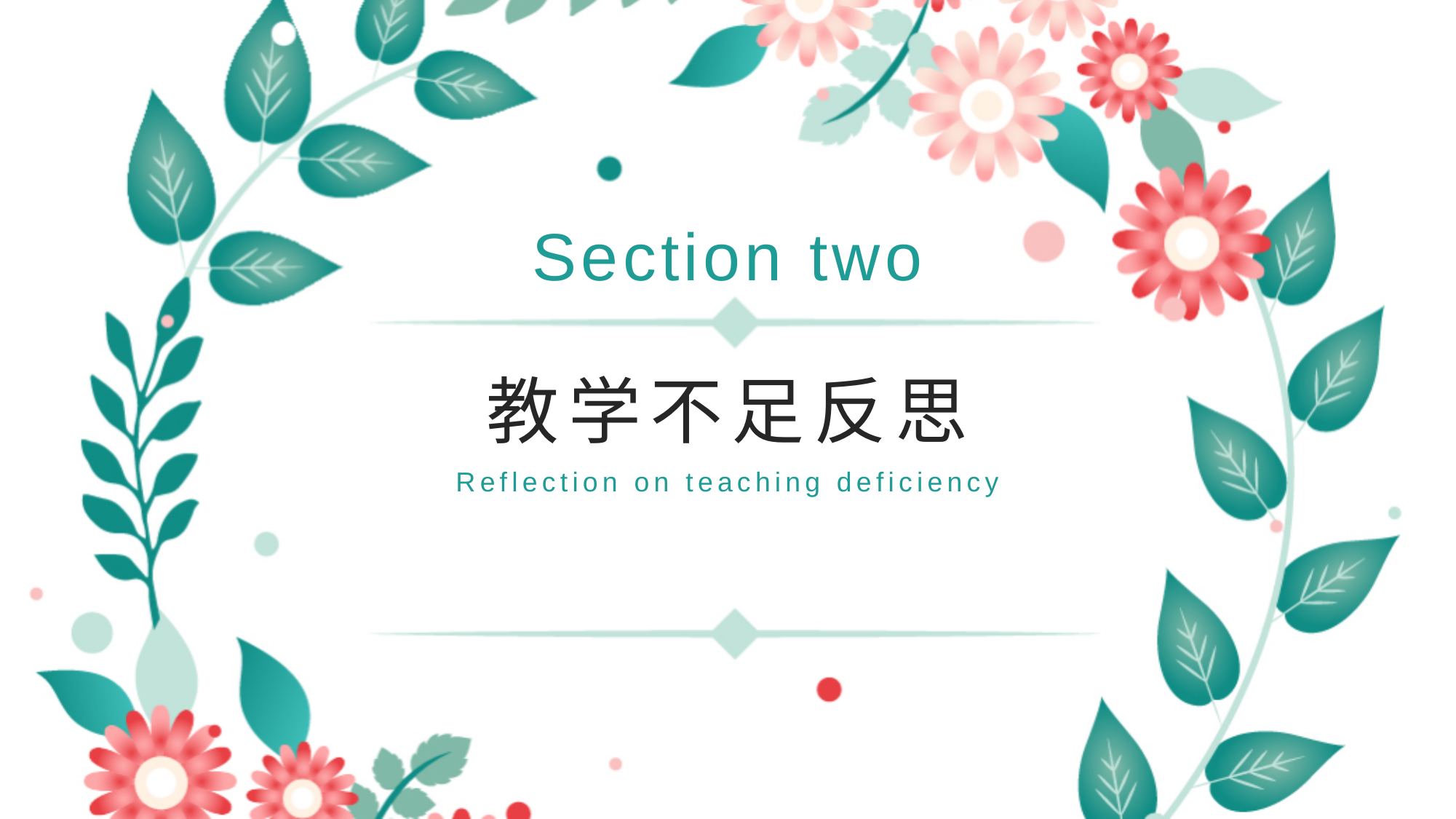

Section two
教学不足反思
Reflection on teaching deficiency